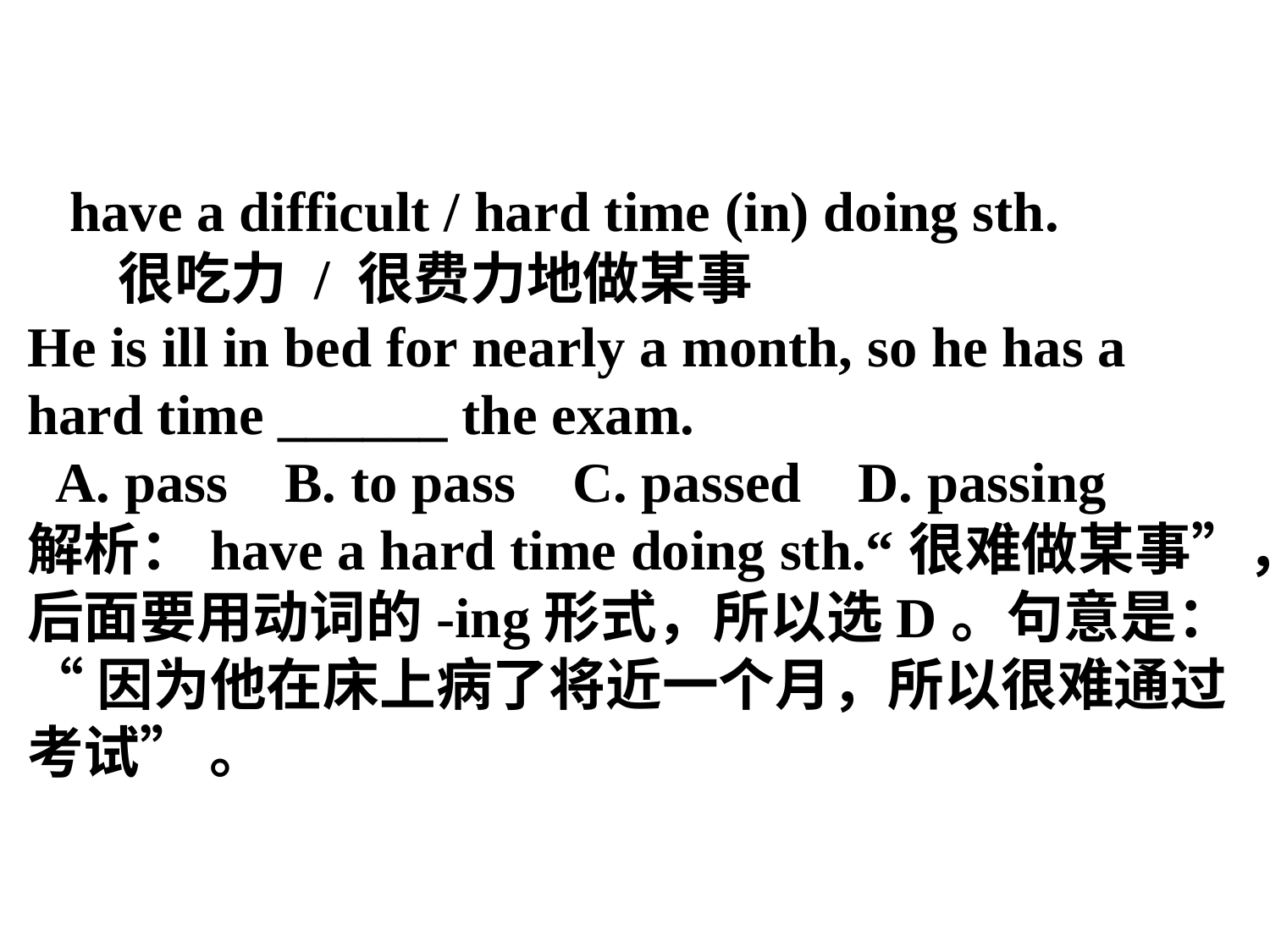

have a difficult / hard time (in) doing sth.
      很吃力 / 很费力地做某事
He is ill in bed for nearly a month, so he has a
hard time ______ the exam.
  A. pass    B. to pass    C. passed    D. passing
解析：have a hard time doing sth.“很难做某事”，
后面要用动词的-ing形式，所以选D。句意是：
“因为他在床上病了将近一个月，所以很难通过
考试” 。